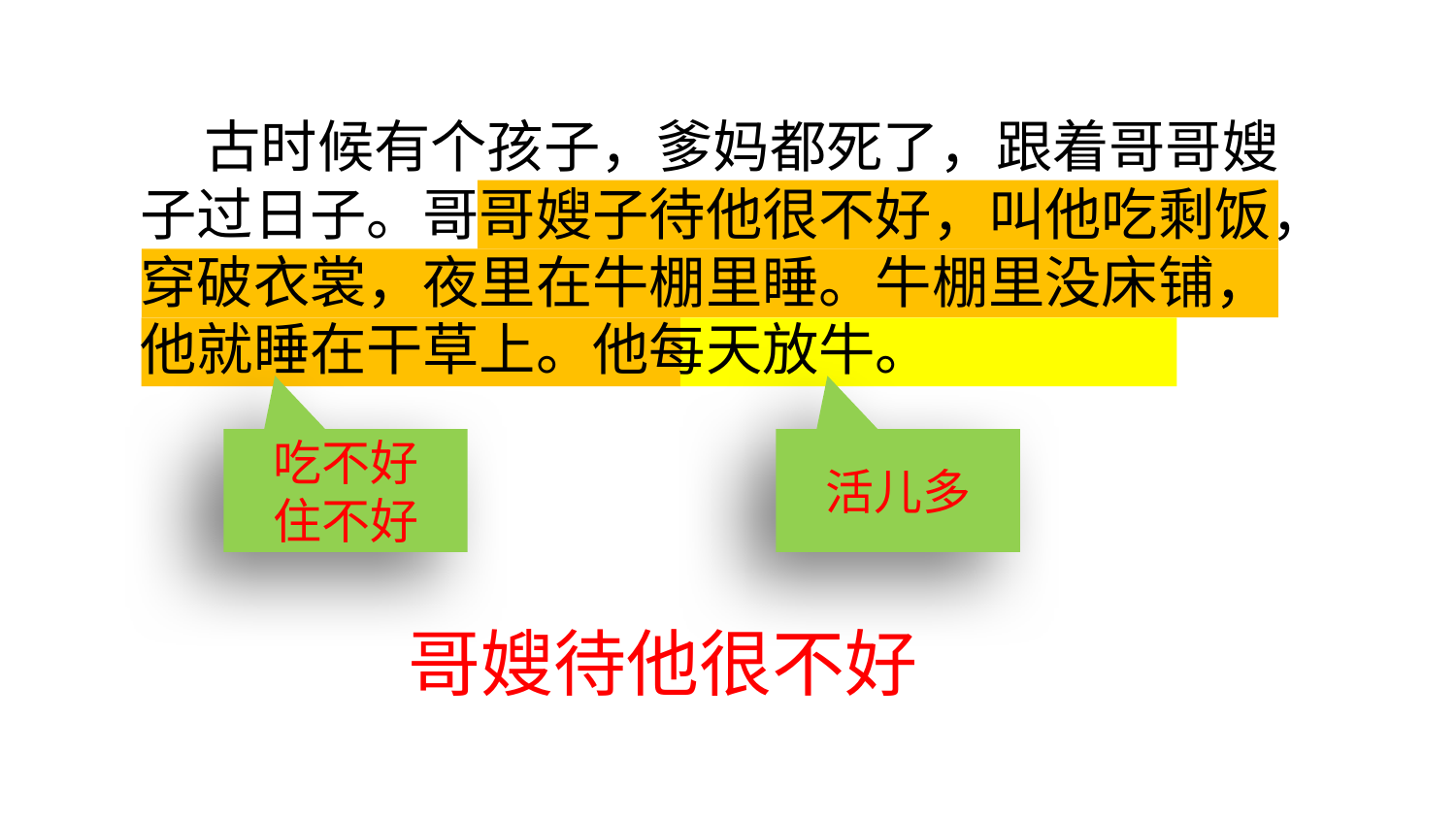

古时候有个孩子，爹妈都死了，跟着哥哥嫂子过日子。哥哥嫂子待他很不好，叫他吃剩饭，穿破衣裳，夜里在牛棚里睡。牛棚里没床铺，他就睡在干草上。他每天放牛。

吃不好
住不好
活儿多
哥嫂待他很不好